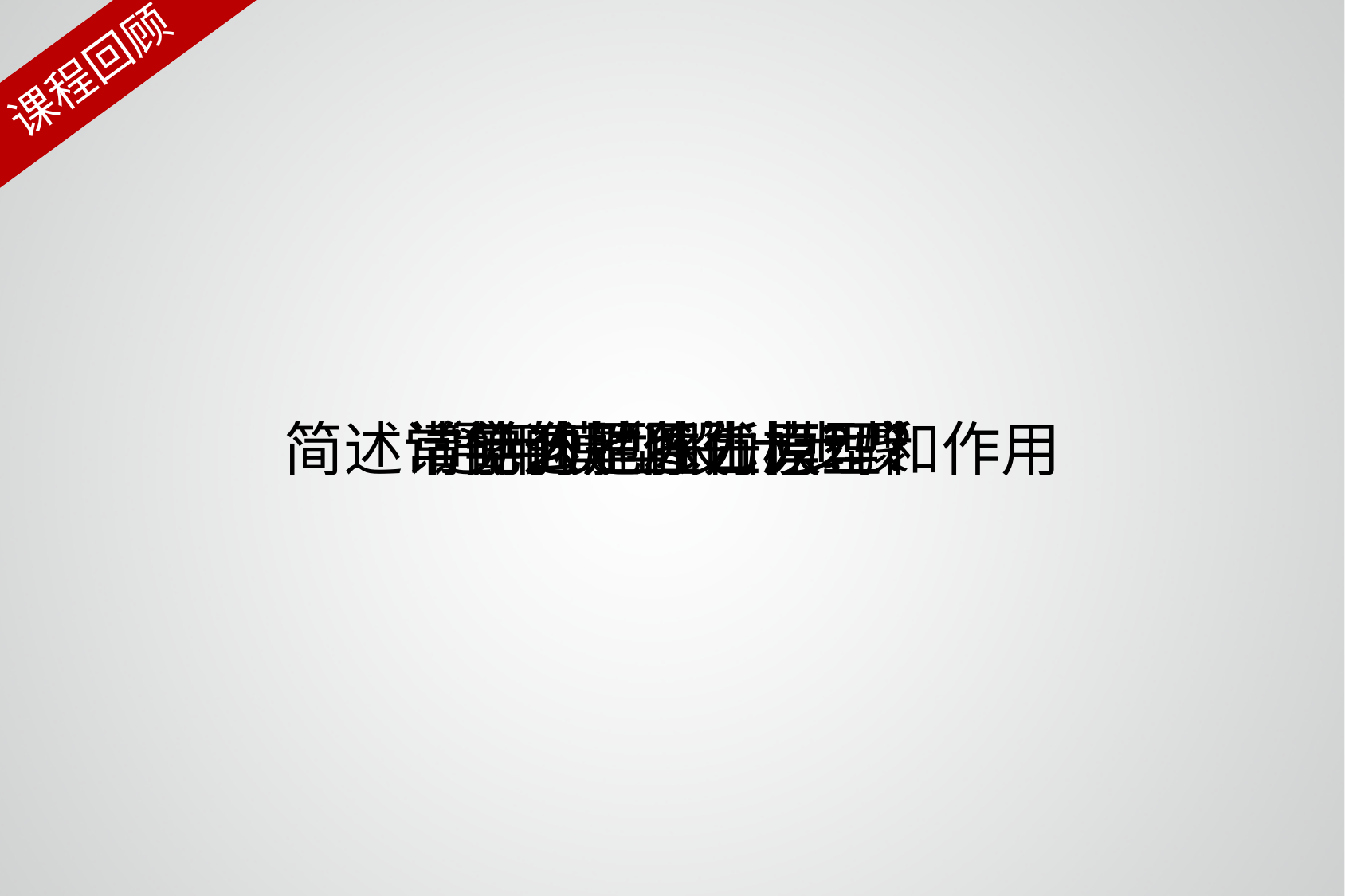

课程回顾
简述“学习地图”原理和作用
常见的胜任力模型？
请简述“冰山模型”
通用模型设计步骤
什么是胜任力？